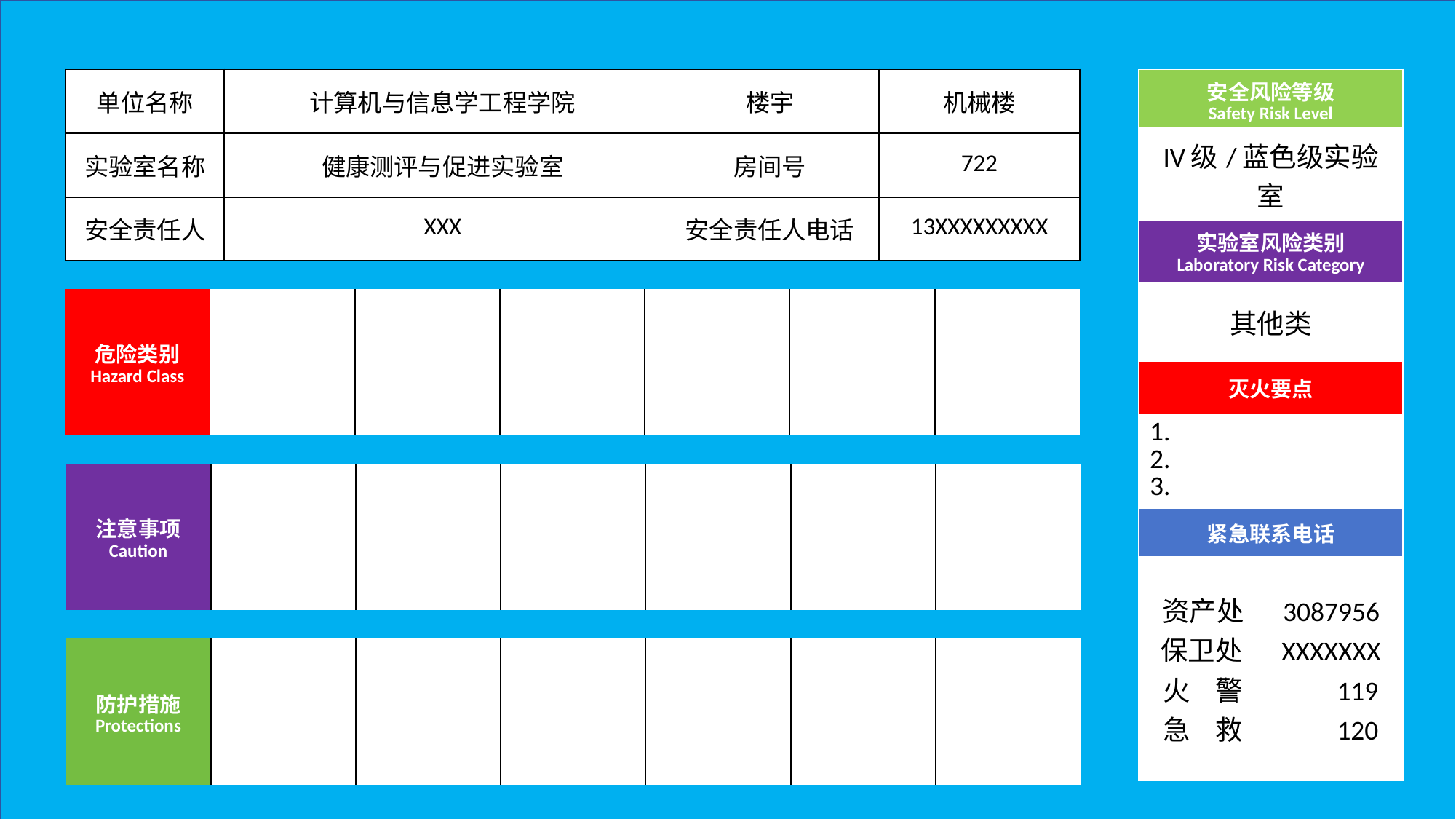

| 单位名称 | 计算机与信息学工程学院 | 楼宇 | 机械楼 |
| --- | --- | --- | --- |
| 实验室名称 | 健康测评与促进实验室 | 房间号 | 722 |
| 安全责任人 | XXX | 安全责任人电话 | 13XXXXXXXXX |
| 安全风险等级 Safety Risk Level |
| --- |
| IV级/蓝色级实验室 |
| 实验室风险类别 Laboratory Risk Category |
| 其他类 |
| 灭火要点 |
| 1. 2. 3. |
| 紧急联系电话 |
| 资产处 3087956 保卫处 XXXXXXX 火 警 119 急 救 120 |
| 危险类别 Hazard Class |  |  |  |  |  |  |
| --- | --- | --- | --- | --- | --- | --- |
| 注意事项 Caution |  |  |  |  |  |  |
| --- | --- | --- | --- | --- | --- | --- |
| 防护措施 Protections |  |  |  |  |  |  |
| --- | --- | --- | --- | --- | --- | --- |